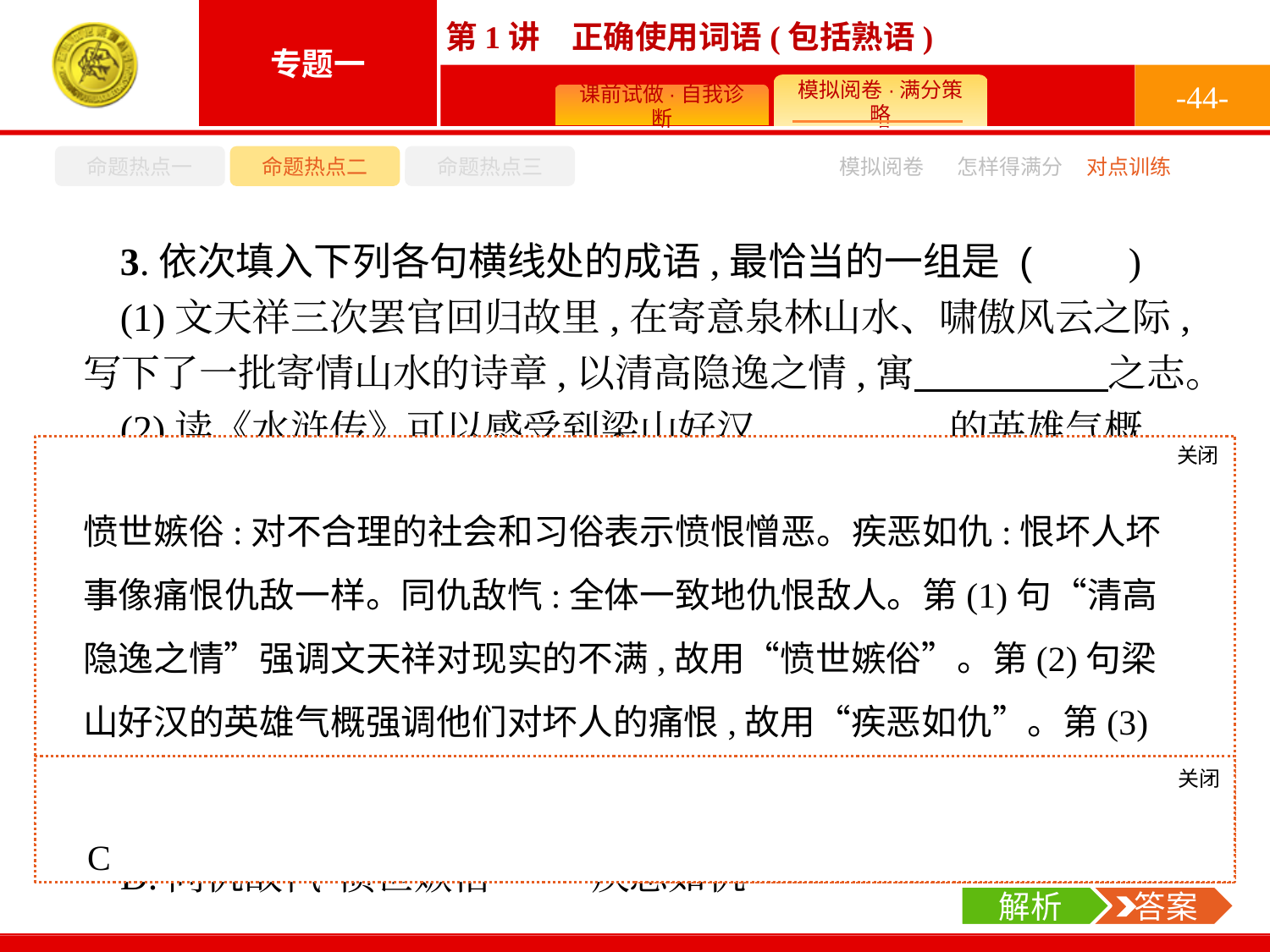

-44-
命题热点一
命题热点二
命题热点三
怎样得满分
模拟阅卷
对点训练
3.依次填入下列各句横线处的成语,最恰当的一组是 (　　)
(1)文天祥三次罢官回归故里,在寄意泉林山水、啸傲风云之际,写下了一批寄情山水的诗章,以清高隐逸之情,寓　　　　　之志。
(2)读《水浒传》可以感受到梁山好汉　　　　　的英雄气概,读《钢铁是怎样炼成的》可以从中领悟人生的真谛和生命的意义。
(3)各族干部群众坚决支持对暴恐分子进行严厉打击,大家要　　　　　、众志成城,用雷霆铁拳粉碎暴恐分子的罪恶阴谋。
A.愤世嫉俗	同仇敌忾	疾恶如仇
B.疾恶如仇	同仇敌忾	愤世嫉俗
C.愤世嫉俗	疾恶如仇	同仇敌忾
D.同仇敌忾	愤世嫉俗	疾恶如仇

关闭
解析

愤世嫉俗:对不合理的社会和习俗表示愤恨憎恶。疾恶如仇:恨坏人坏事像痛恨仇敌一样。同仇敌忾:全体一致地仇恨敌人。第(1)句“清高隐逸之情”强调文天祥对现实的不满,故用“愤世嫉俗”。第(2)句梁山好汉的英雄气概强调他们对坏人的痛恨,故用“疾恶如仇”。第(3)句“各族干部群众坚决支持对暴恐分子进行严厉打击”和“众志成城”,强调一致地仇恨敌人,故用“同仇敌忾”。

关闭
解析
  答案

C
解析
  答案